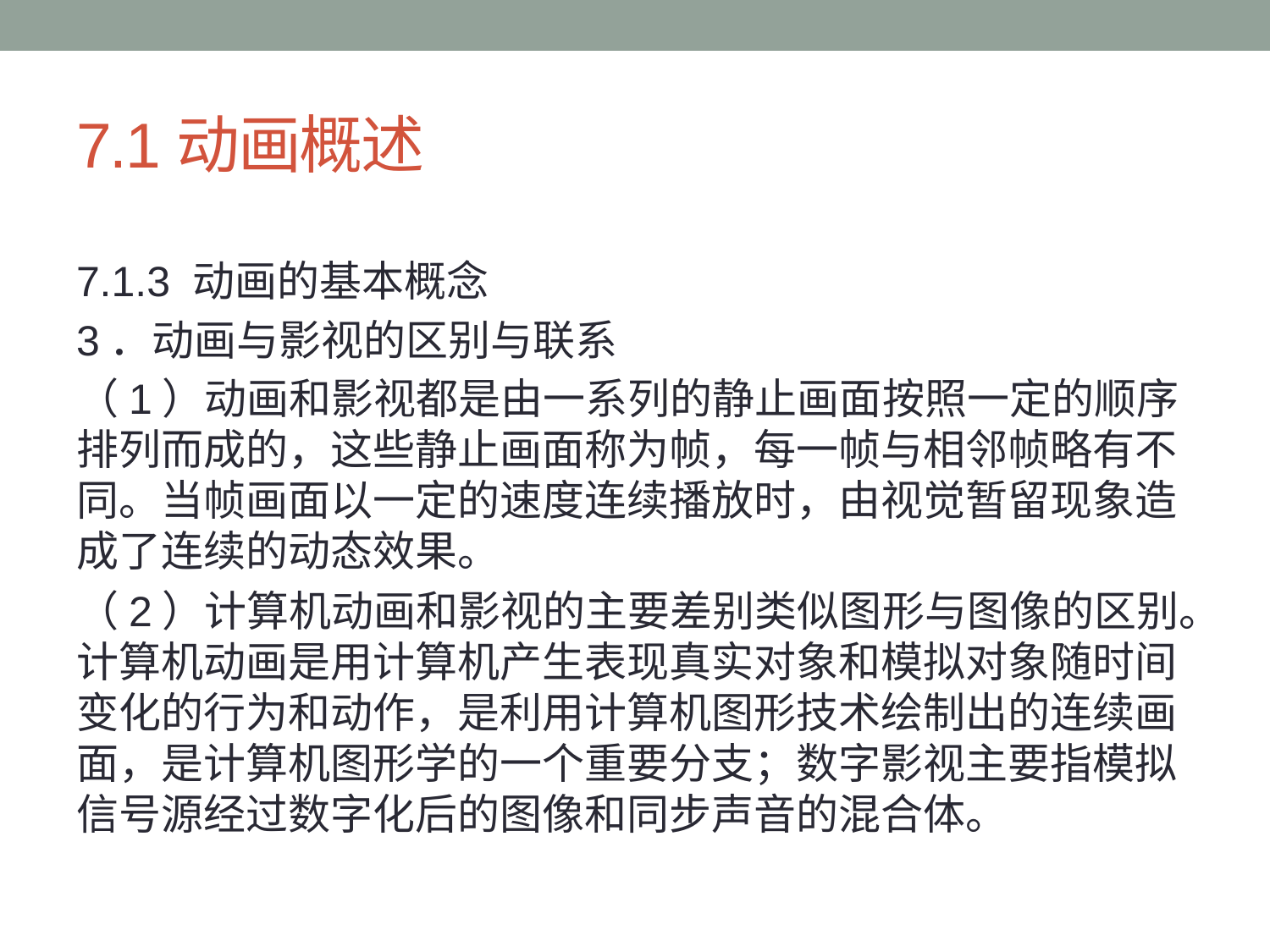

# 7.1动画概述
7.1.3 动画的基本概念
3．动画与影视的区别与联系
（1）动画和影视都是由一系列的静止画面按照一定的顺序排列而成的，这些静止画面称为帧，每一帧与相邻帧略有不同。当帧画面以一定的速度连续播放时，由视觉暂留现象造成了连续的动态效果。
（2）计算机动画和影视的主要差别类似图形与图像的区别。计算机动画是用计算机产生表现真实对象和模拟对象随时间变化的行为和动作，是利用计算机图形技术绘制出的连续画面，是计算机图形学的一个重要分支；数字影视主要指模拟信号源经过数字化后的图像和同步声音的混合体。